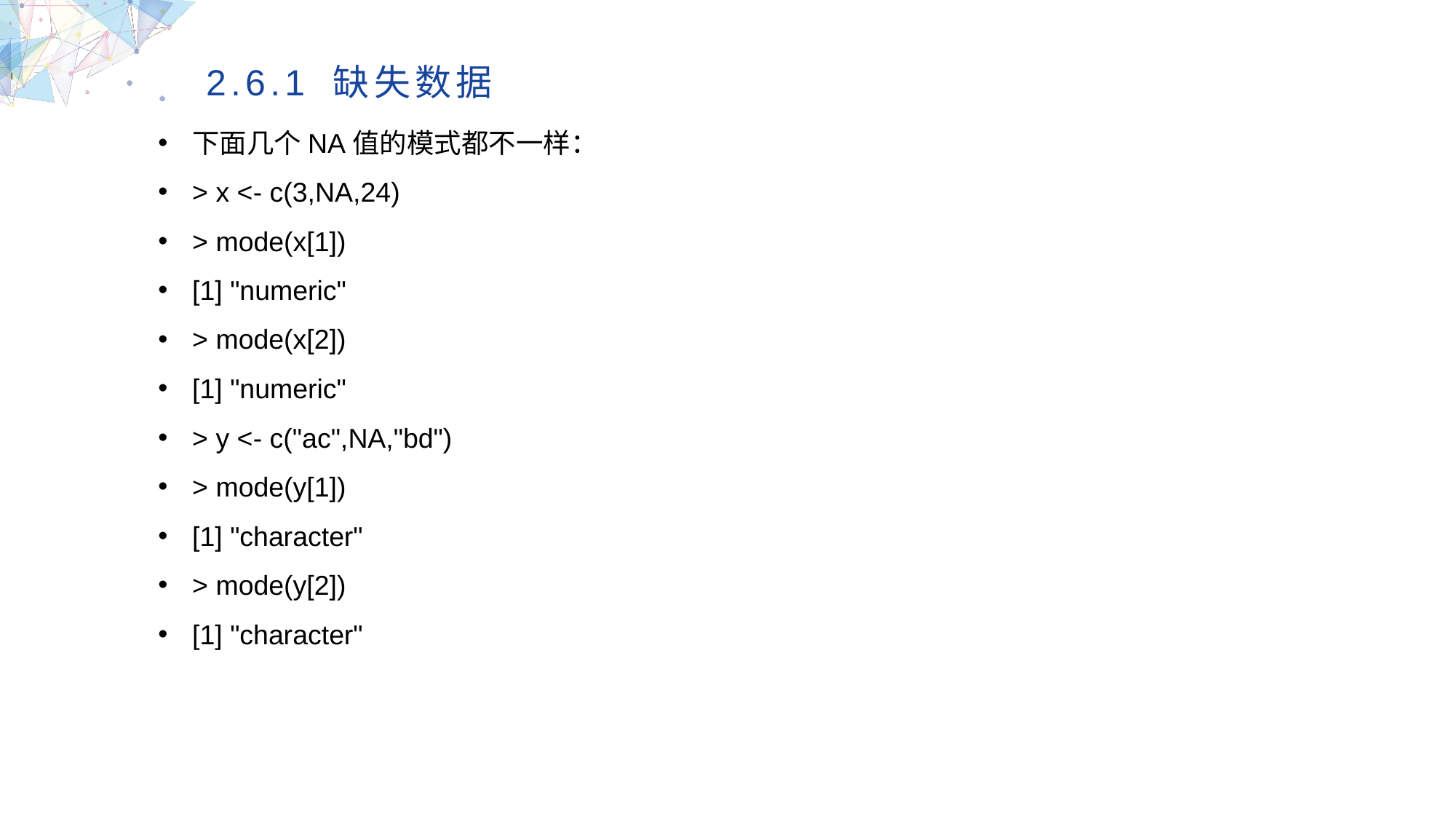

2.6.1 缺失数据
下面几个NA值的模式都不一样：
> x <- c(3,NA,24)
> mode(x[1])
[1] "numeric"
> mode(x[2])
[1] "numeric"
> y <- c("ac",NA,"bd")
> mode(y[1])
[1] "character"
> mode(y[2])
[1] "character"

MULTIPURPOSE PRESENTATION TEMPLATE | UNIQUE DESIGN
Welcome Message
Please replace text, click add relevant headline, modify the text content, also can copy your content to this directly. Please replace text, click add relevant headline, modify the text content, also can copy your content to this directly.